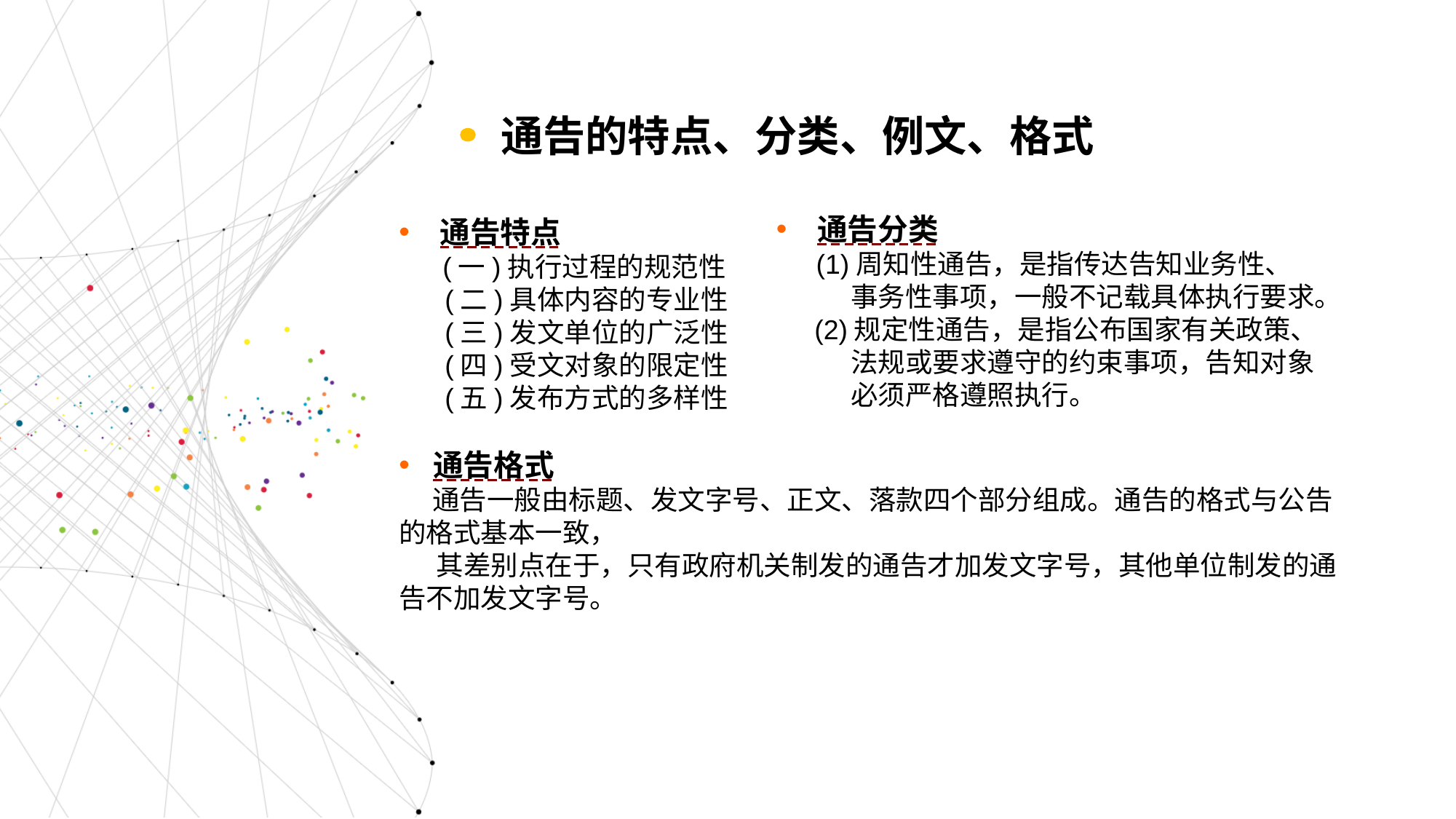

通告的特点、分类、例文、格式

通告特点
       (一)执行过程的规范性
      (二)具体内容的专业性
      (三)发文单位的广泛性
      (四)受文对象的限定性
      (五)发布方式的多样性

通告分类
       (1)周知性通告，是指传达告知业务性、
           事务性事项，一般不记载具体执行要求。
     (2)规定性通告，是指公布国家有关政策、
           法规或要求遵守的约束事项，告知对象
           必须严格遵照执行。

通告格式
      通告一般由标题、发文字号、正文、落款四个部分组成。通告的格式与公告的格式基本一致，
     其差别点在于，只有政府机关制发的通告才加发文字号，其他单位制发的通告不加发文字号。